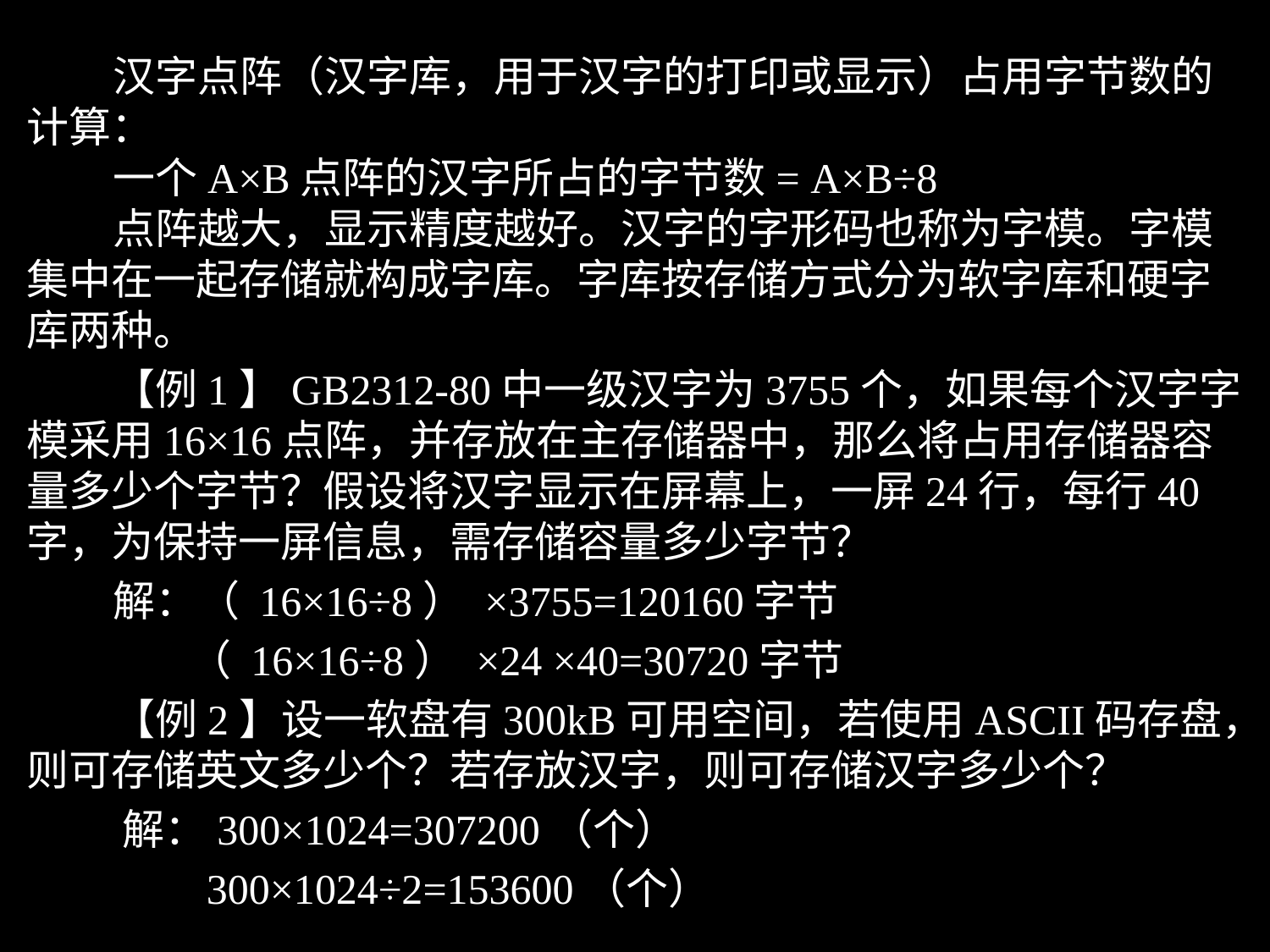

汉字点阵（汉字库，用于汉字的打印或显示）占用字节数的计算：
        一个A×B点阵的汉字所占的字节数= A×B÷8
        点阵越大，显示精度越好。汉字的字形码也称为字模。字模集中在一起存储就构成字库。字库按存储方式分为软字库和硬字库两种。
        【例1】GB2312-80中一级汉字为3755个，如果每个汉字字模采用16×16点阵，并存放在主存储器中，那么将占用存储器容量多少个字节？假设将汉字显示在屏幕上，一屏24行，每行40字，为保持一屏信息，需存储容量多少字节？
        解：（ 16×16÷8） ×3755=120160字节
                （ 16×16÷8） ×24 ×40=30720字节
        【例2】设一软盘有300kB可用空间，若使用ASCII码存盘，则可存储英文多少个？若存放汉字，则可存储汉字多少个？
         解：300×1024=307200（个）
                 300×1024÷2=153600（个）